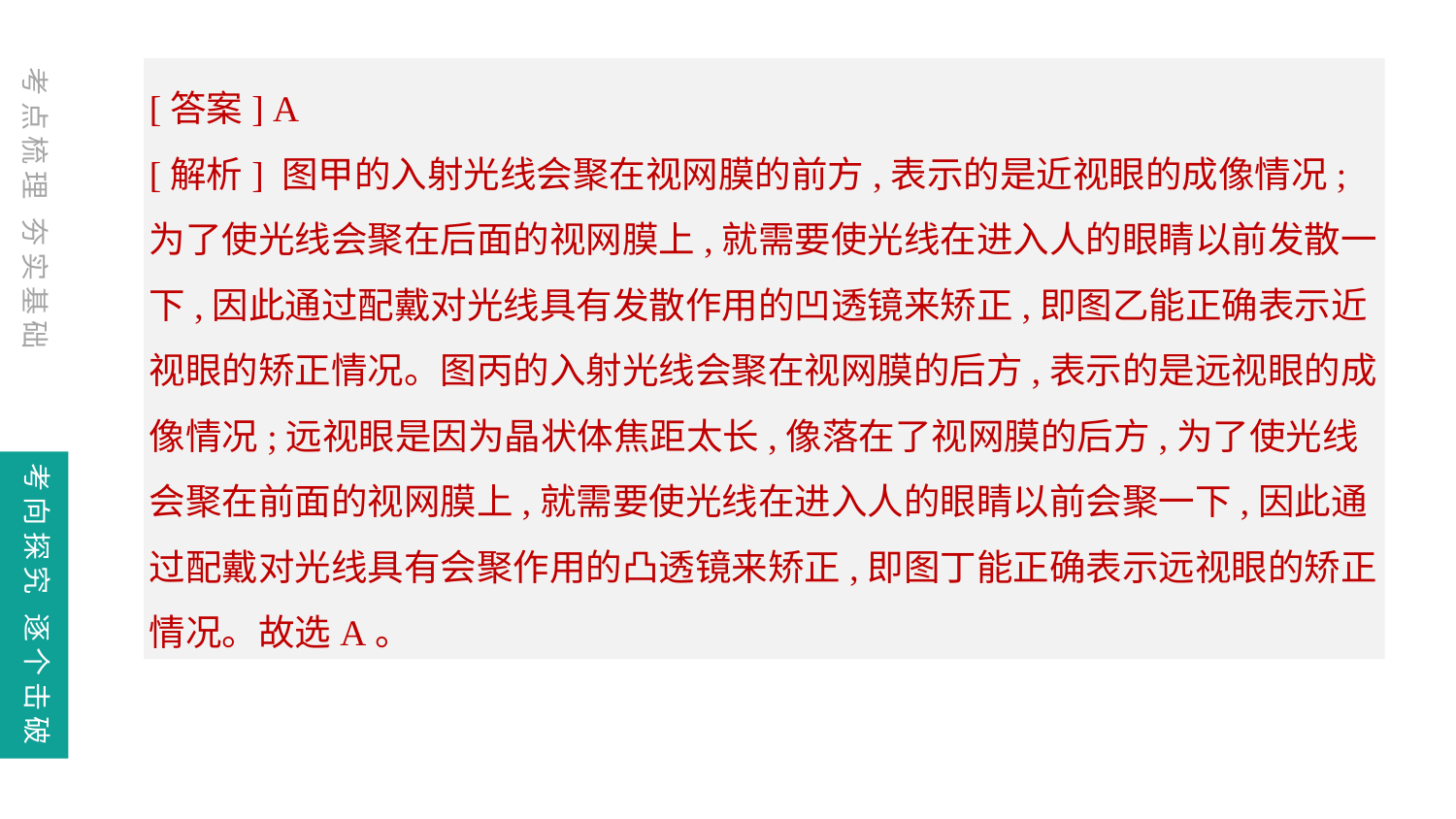

[答案] A
[解析] 图甲的入射光线会聚在视网膜的前方,表示的是近视眼的成像情况;为了使光线会聚在后面的视网膜上,就需要使光线在进入人的眼睛以前发散一下,因此通过配戴对光线具有发散作用的凹透镜来矫正,即图乙能正确表示近视眼的矫正情况。图丙的入射光线会聚在视网膜的后方,表示的是远视眼的成像情况;远视眼是因为晶状体焦距太长,像落在了视网膜的后方,为了使光线会聚在前面的视网膜上,就需要使光线在进入人的眼睛以前会聚一下,因此通过配戴对光线具有会聚作用的凸透镜来矫正,即图丁能正确表示远视眼的矫正情况。故选A。